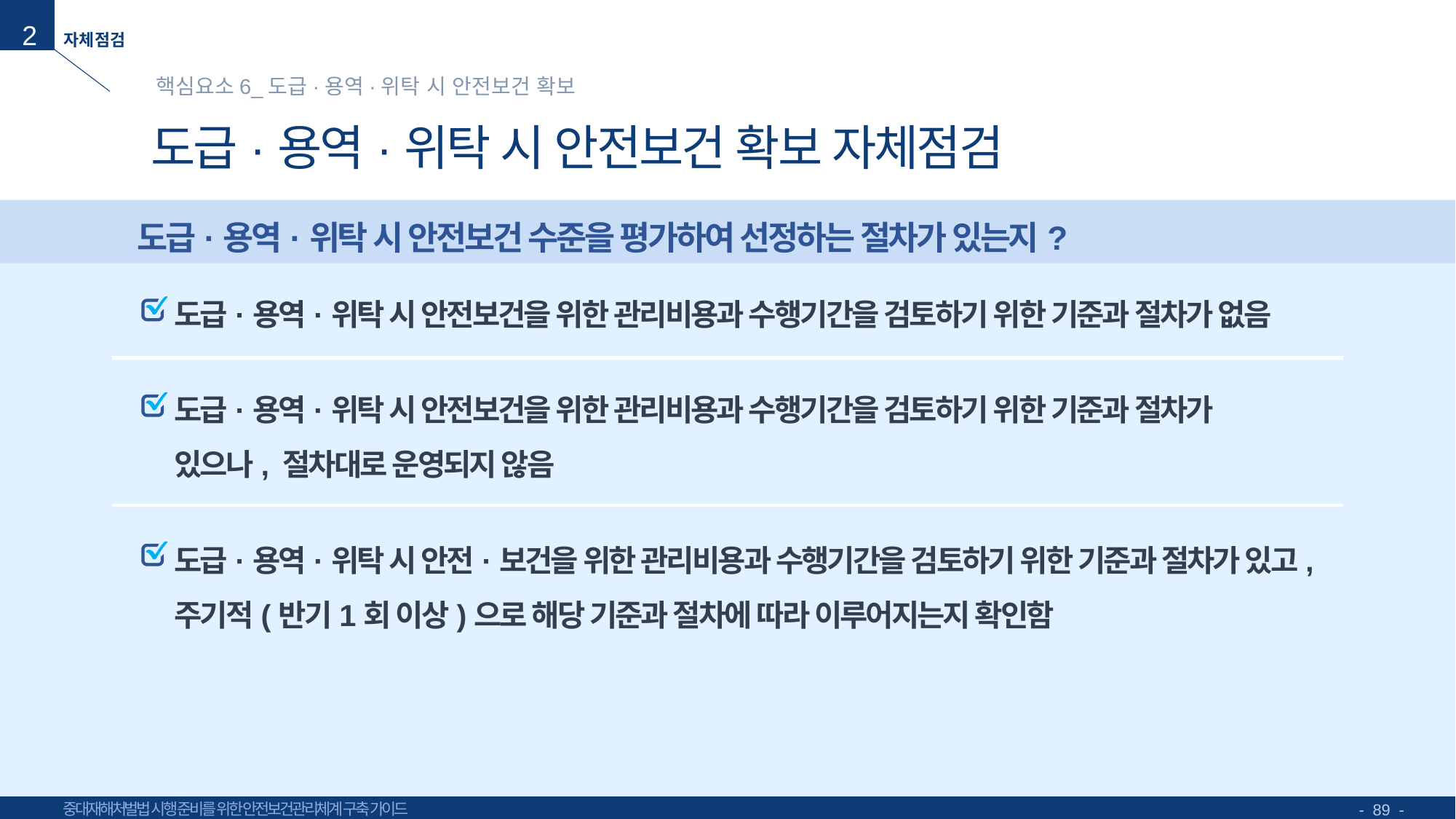

2
핵심요소6_도급·용역·위탁 시 안전보건 확보
# 도급·용역·위탁 시 안전보건 확보 자체점검

도급·용역·위탁 시 안전보건 수준을 평가하여 선정하는 절차가 있는지?
도급·용역·위탁 시 안전보건을 위한 관리비용과 수행기간을 검토하기 위한 기준과 절차가 없음
도급·용역·위탁 시 안전보건을 위한 관리비용과 수행기간을 검토하기 위한 기준과 절차가
있으나, 절차대로 운영되지 않음
도급·용역·위탁 시 안전·보건을 위한 관리비용과 수행기간을 검토하기 위한 기준과 절차가 있고, 주기적(반기1회 이상)으로 해당 기준과 절차에 따라 이루어지는지 확인함

-  89  -